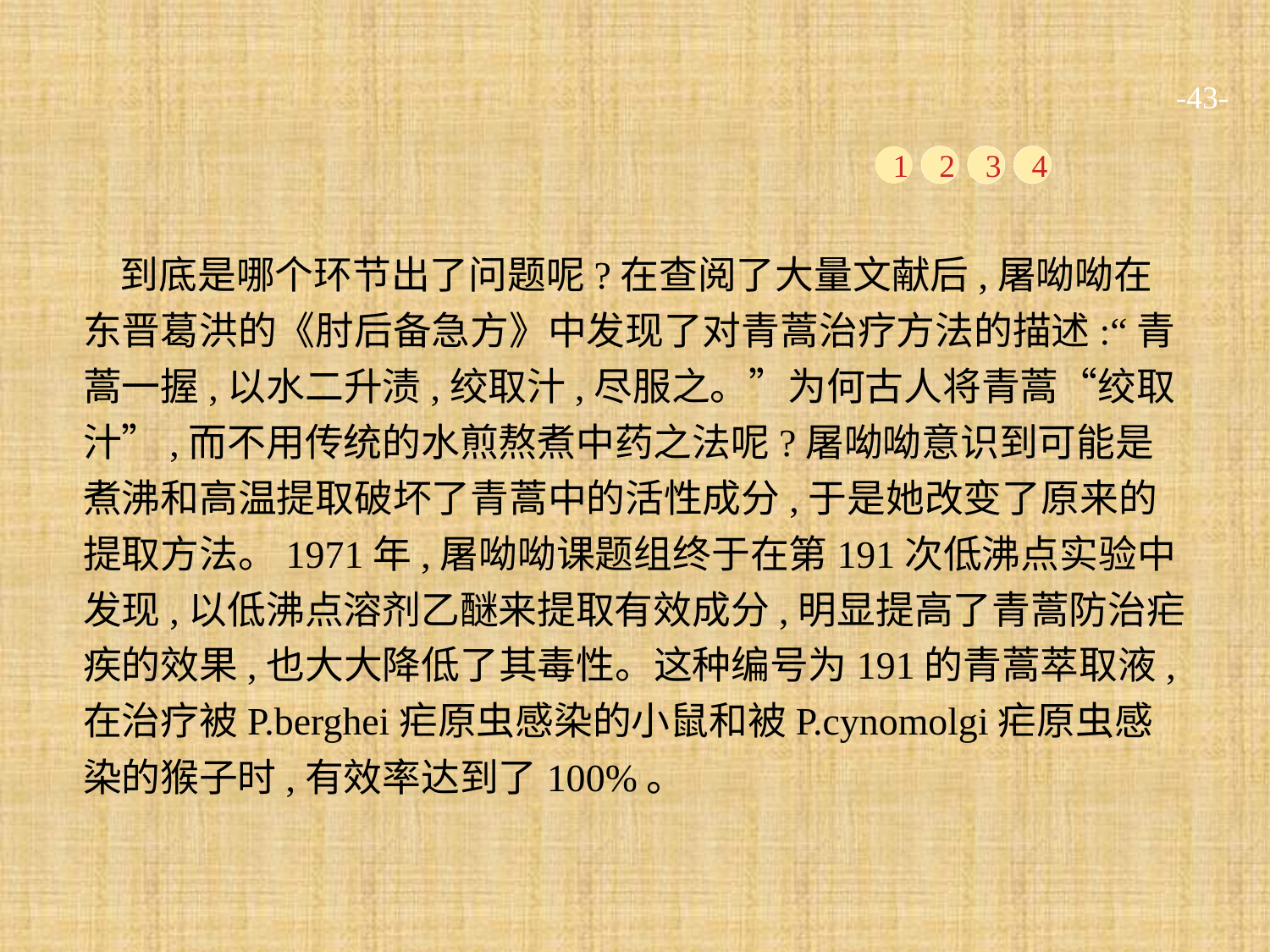

-43-
1
2
3
4
到底是哪个环节出了问题呢?在查阅了大量文献后,屠呦呦在东晋葛洪的《肘后备急方》中发现了对青蒿治疗方法的描述:“青蒿一握,以水二升渍,绞取汁,尽服之。”为何古人将青蒿“绞取汁”,而不用传统的水煎熬煮中药之法呢?屠呦呦意识到可能是煮沸和高温提取破坏了青蒿中的活性成分,于是她改变了原来的提取方法。1971年,屠呦呦课题组终于在第191次低沸点实验中发现,以低沸点溶剂乙醚来提取有效成分,明显提高了青蒿防治疟疾的效果,也大大降低了其毒性。这种编号为191的青蒿萃取液,在治疗被P.berghei疟原虫感染的小鼠和被P.cynomolgi疟原虫感染的猴子时,有效率达到了100%。